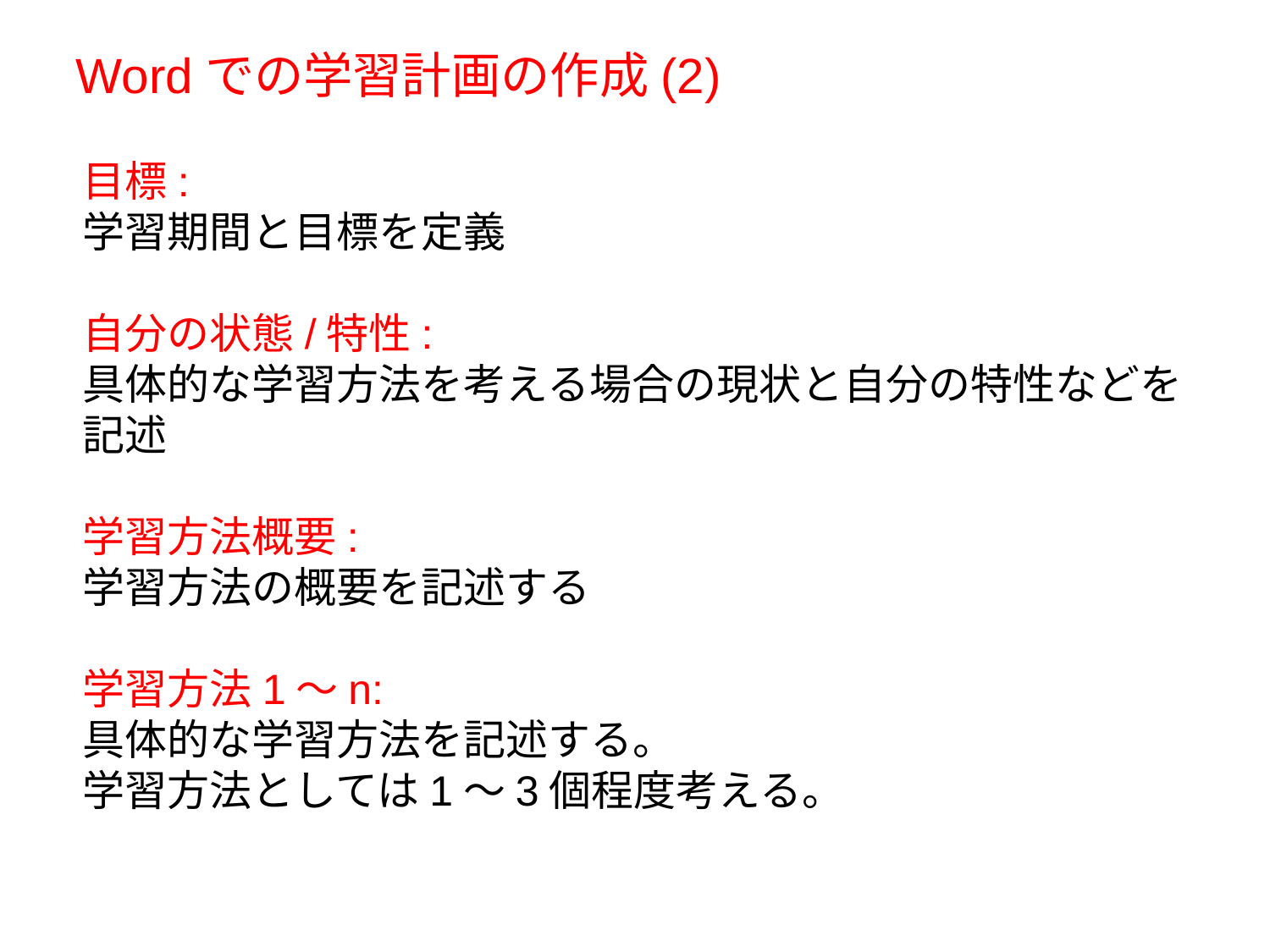

Wordでの学習計画の作成(2)
目標:
学習期間と目標を定義

自分の状態/特性:
具体的な学習方法を考える場合の現状と自分の特性などを記述

学習方法概要:
学習方法の概要を記述する

学習方法1～n:
具体的な学習方法を記述する。
学習方法としては1～3個程度考える。